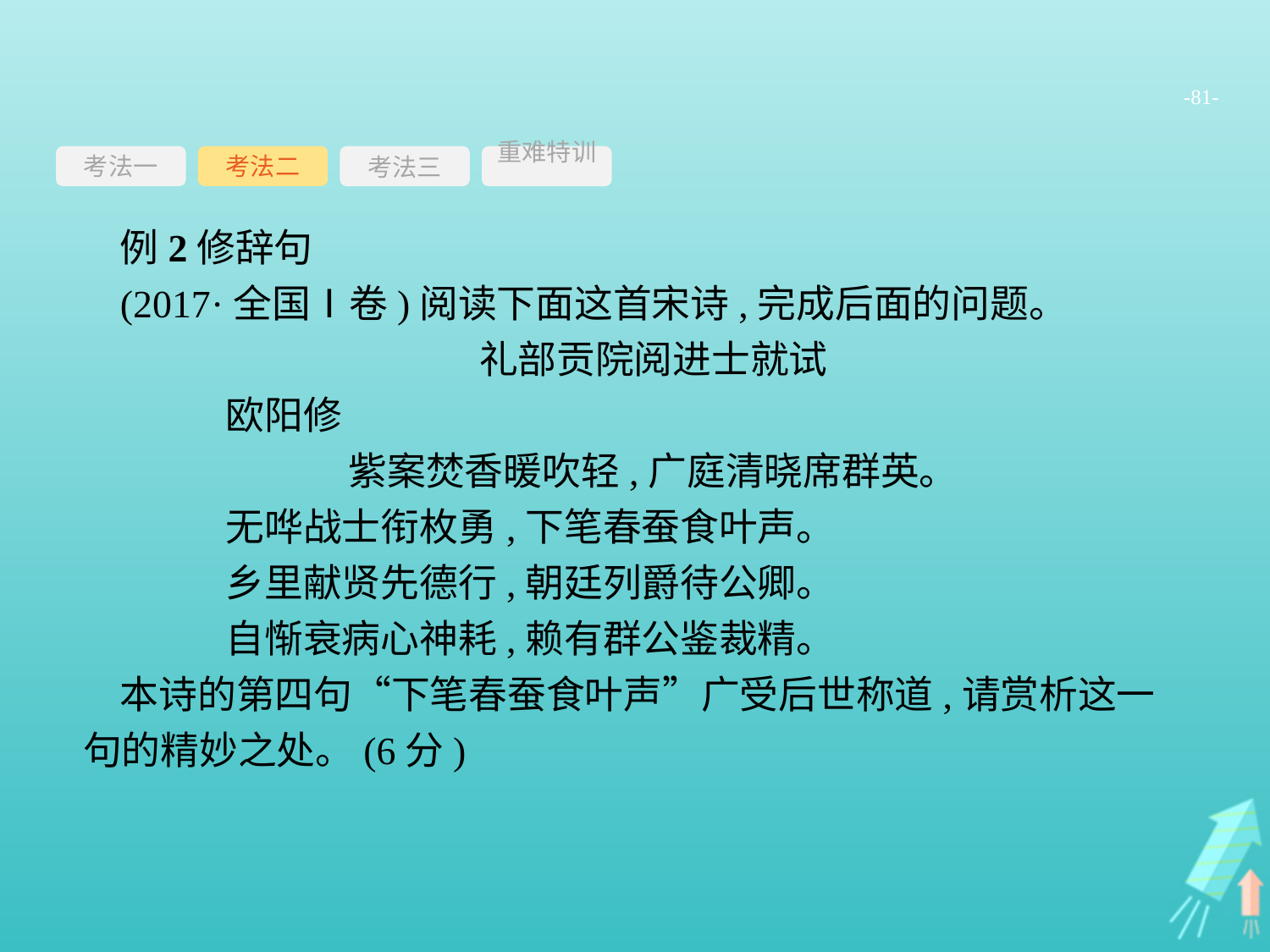

-81-
考法一
考法三
重难特训
考法二
例2修辞句
(2017·全国Ⅰ卷)阅读下面这首宋诗,完成后面的问题。
礼部贡院阅进士就试
	欧阳修
紫案焚香暖吹轻,广庭清晓席群英。
	无哗战士衔枚勇,下笔春蚕食叶声。
	乡里献贤先德行,朝廷列爵待公卿。
	自惭衰病心神耗,赖有群公鉴裁精。
本诗的第四句“下笔春蚕食叶声”广受后世称道,请赏析这一句的精妙之处。(6分)